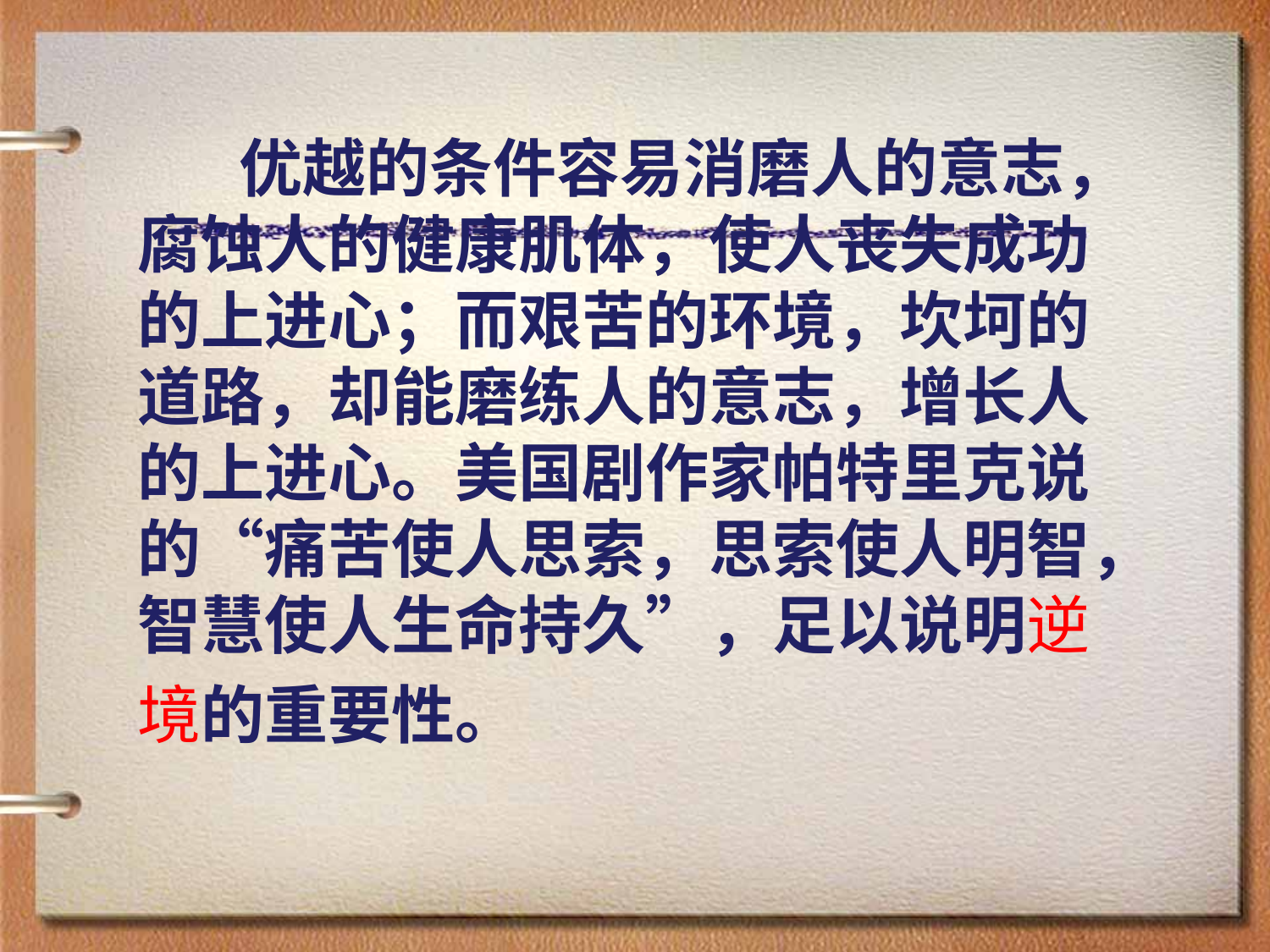

# 优越的条件容易消磨人的意志，腐蚀人的健康肌体，使人丧失成功的上进心；而艰苦的环境，坎坷的道路，却能磨练人的意志，增长人的上进心。美国剧作家帕特里克说的“痛苦使人思索，思索使人明智，智慧使人生命持久”，足以说明逆境的重要性。